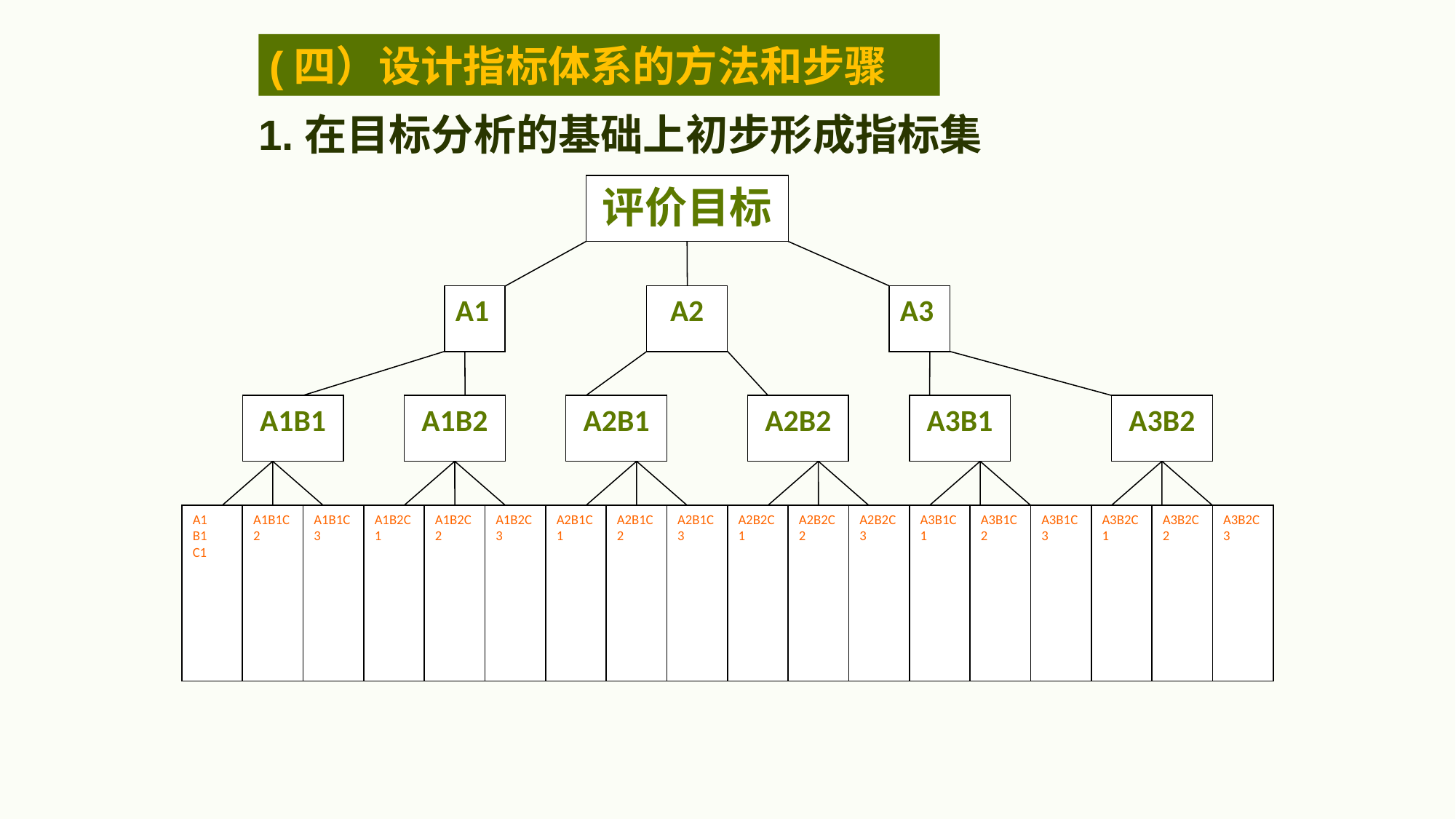

(四）设计指标体系的方法和步骤
1.在目标分析的基础上初步形成指标集

评价目标

A1
A2
A3

A1B1
A1B2
A2B1
A2B2
A3B1
A3B2

A1
B1
C1
A1B1C2
A1B1C3
A1B2C1
A1B2C2
A1B2C3
A2B1C1
A2B1C2
A2B1C3
A2B2C1
A2B2C2
A2B2C3
A3B1C1
A3B1C2
A3B1C3
A3B2C1
A3B2C2
A3B2C3